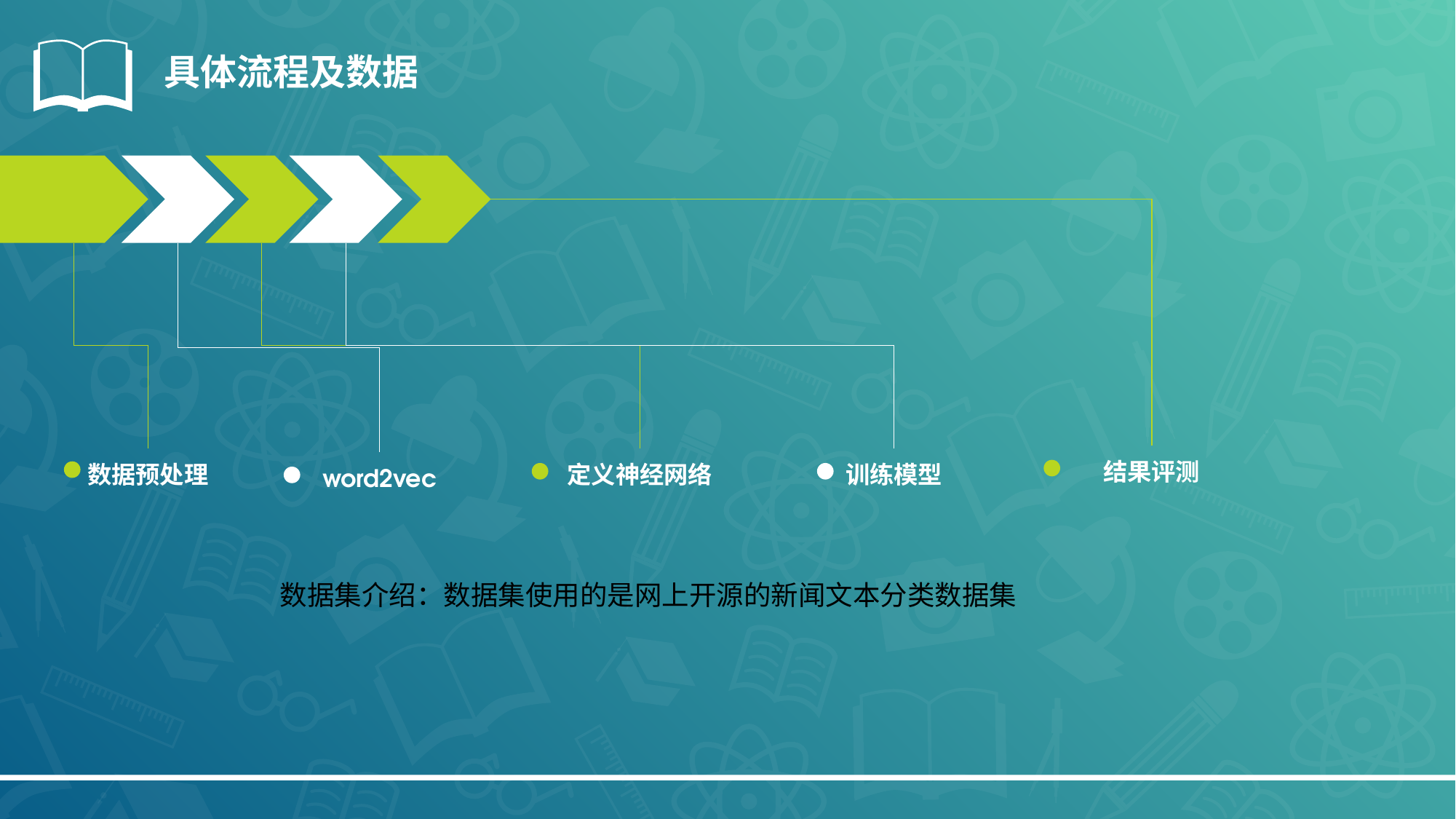

具体流程及数据

结果评测

训练模型

定义神经网络

数据预处理

word2vec

数据集介绍：数据集使用的是网上开源的新闻文本分类数据集